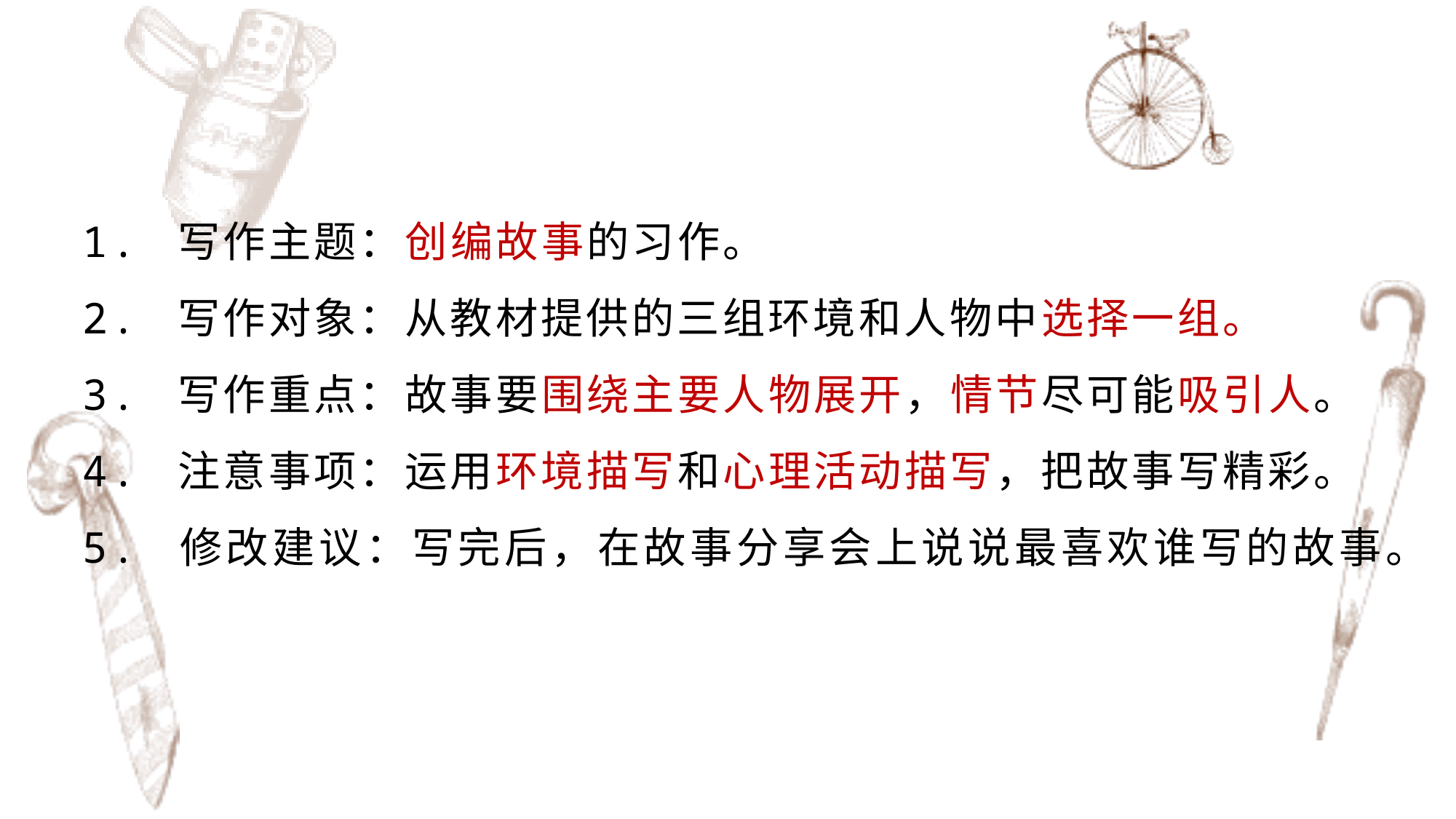

1. 写作主题：创编故事的习作。
2. 写作对象：从教材提供的三组环境和人物中选择一组。
3. 写作重点：故事要围绕主要人物展开，情节尽可能吸引人。
4. 注意事项：运用环境描写和心理活动描写，把故事写精彩。
5. 修改建议：写完后，在故事分享会上说说最喜欢谁写的故事。